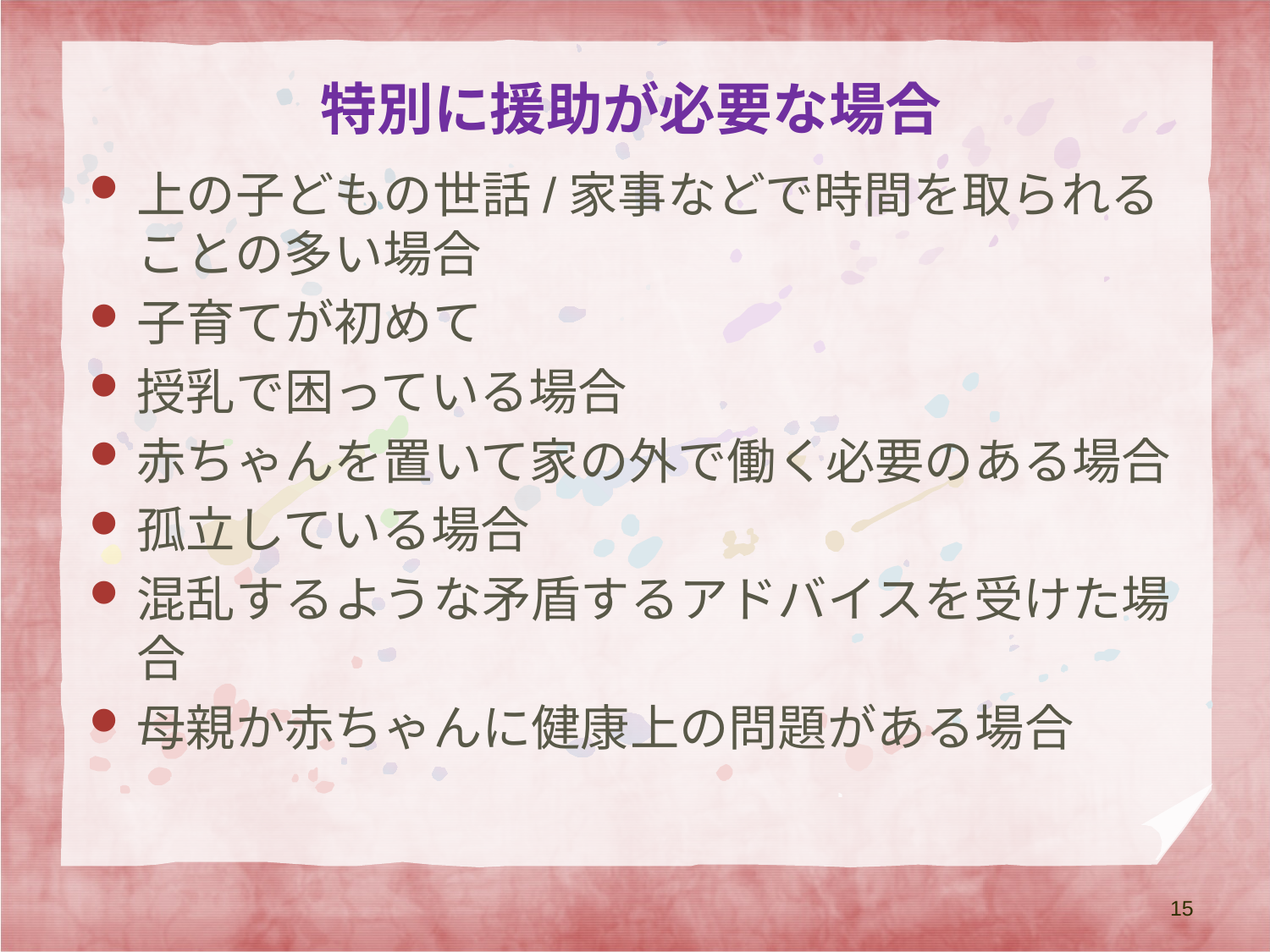

# 特別に援助が必要な場合
上の子どもの世話/家事などで時間を取られることの多い場合
子育てが初めて
授乳で困っている場合
赤ちゃんを置いて家の外で働く必要のある場合
孤立している場合
混乱するような矛盾するアドバイスを受けた場合
母親か赤ちゃんに健康上の問題がある場合
15